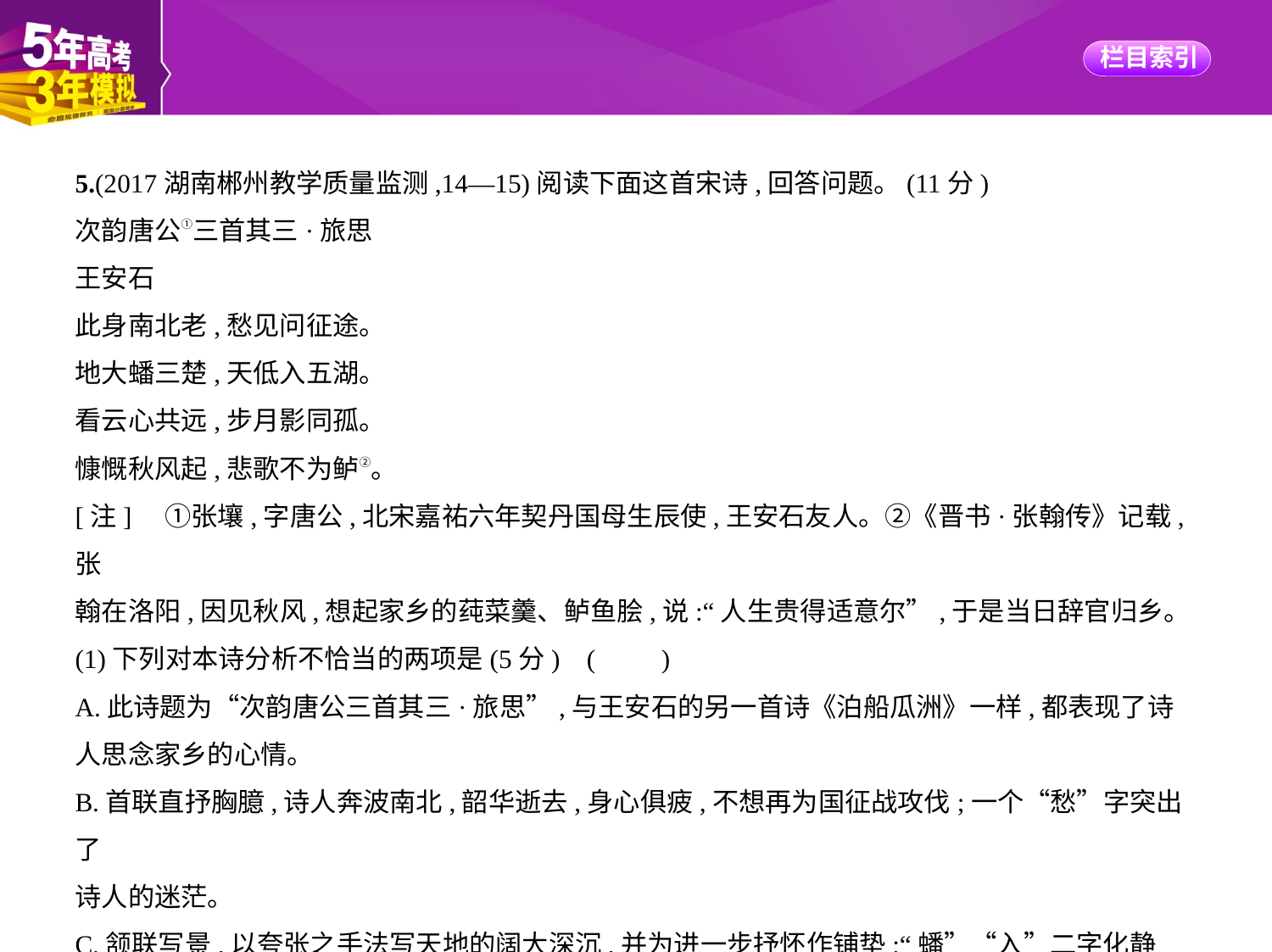

5.(2017湖南郴州教学质量监测,14—15)阅读下面这首宋诗,回答问题。(11分)
次韵唐公①三首其三·旅思
王安石
此身南北老,愁见问征途。
地大蟠三楚,天低入五湖。
看云心共远,步月影同孤。
慷慨秋风起,悲歌不为鲈②。
[注]　①张壤,字唐公,北宋嘉祐六年契丹国母生辰使,王安石友人。②《晋书·张翰传》记载,张
翰在洛阳,因见秋风,想起家乡的莼菜羹、鲈鱼脍,说:“人生贵得适意尔”,于是当日辞官归乡。
(1)下列对本诗分析不恰当的两项是(5分) (　　)
A.此诗题为“次韵唐公三首其三·旅思”,与王安石的另一首诗《泊船瓜洲》一样,都表现了诗
人思念家乡的心情。
B.首联直抒胸臆,诗人奔波南北,韶华逝去,身心俱疲,不想再为国征战攻伐;一个“愁”字突出了
诗人的迷茫。
C.颔联写景,以夸张之手法写天地的阔大深沉,并为进一步抒怀作铺垫;“蟠”“入”二字化静